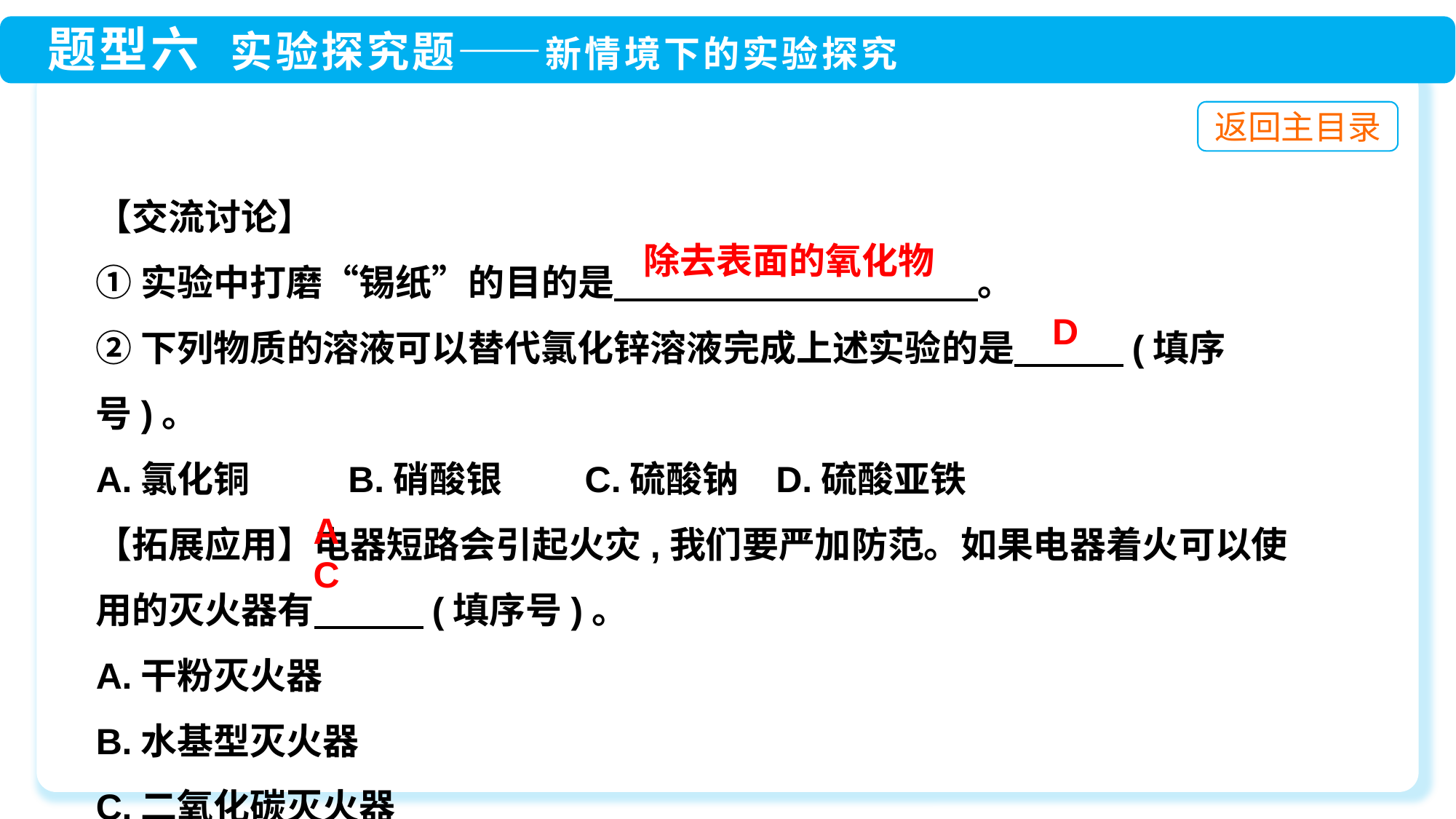

【交流讨论】
①实验中打磨“锡纸”的目的是　　　　　　　　　　。
②下列物质的溶液可以替代氯化锌溶液完成上述实验的是　　　(填序号)。
A.氯化铜　　  B.硝酸银         C.硫酸钠	  D.硫酸亚铁
【拓展应用】电器短路会引起火灾,我们要严加防范。如果电器着火可以使用的灭火器有　　　(填序号)。
A.干粉灭火器
B.水基型灭火器
C.二氧化碳灭火器
除去表面的氧化物
D
AC